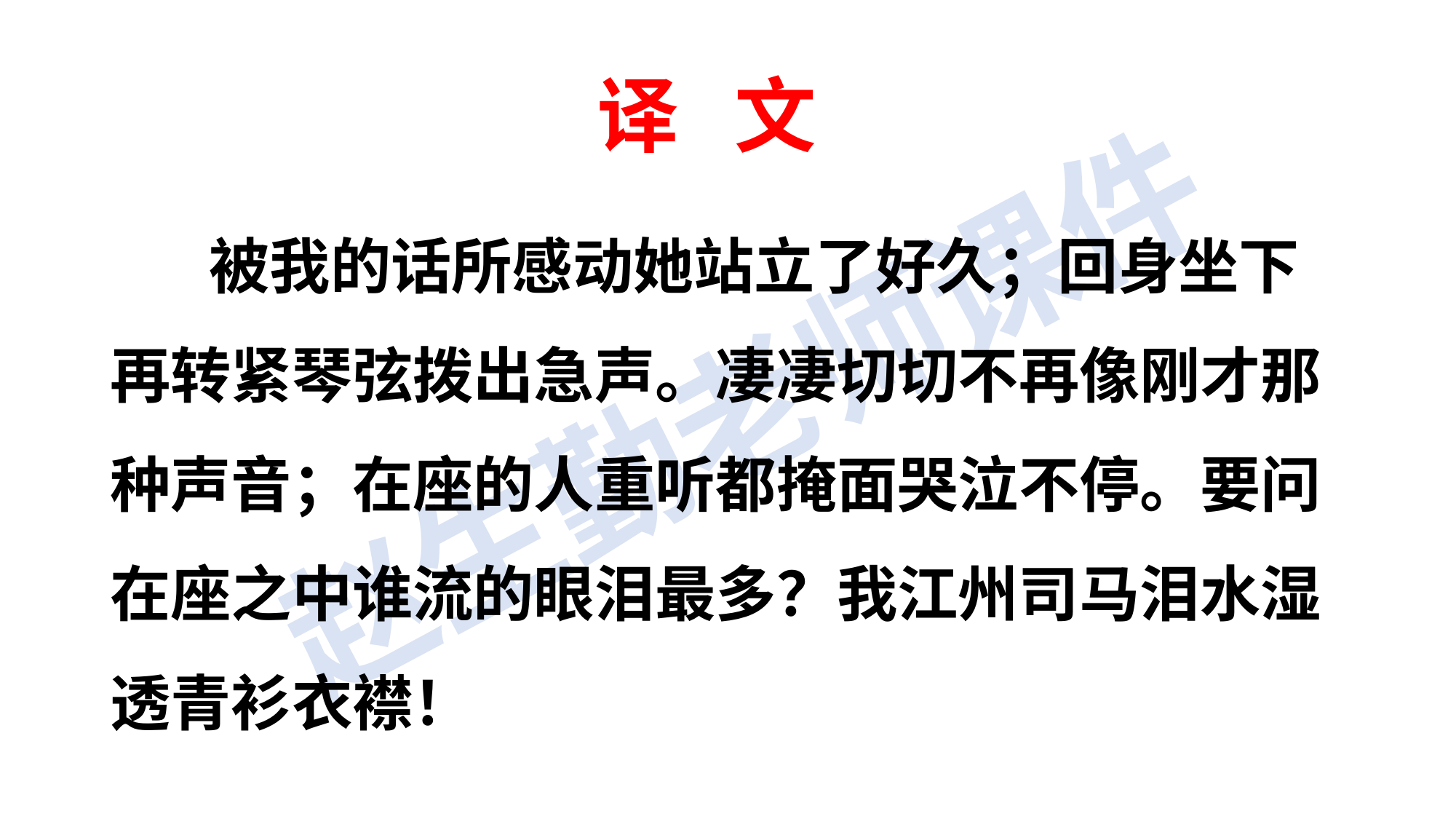

译   文
               被我的话所感动她站立了好久；回身坐下再转紧琴弦拨出急声。凄凄切切不再像刚才那种声音；在座的人重听都掩面哭泣不停。要问在座之中谁流的眼泪最多？我江州司马泪水湿透青衫衣襟！